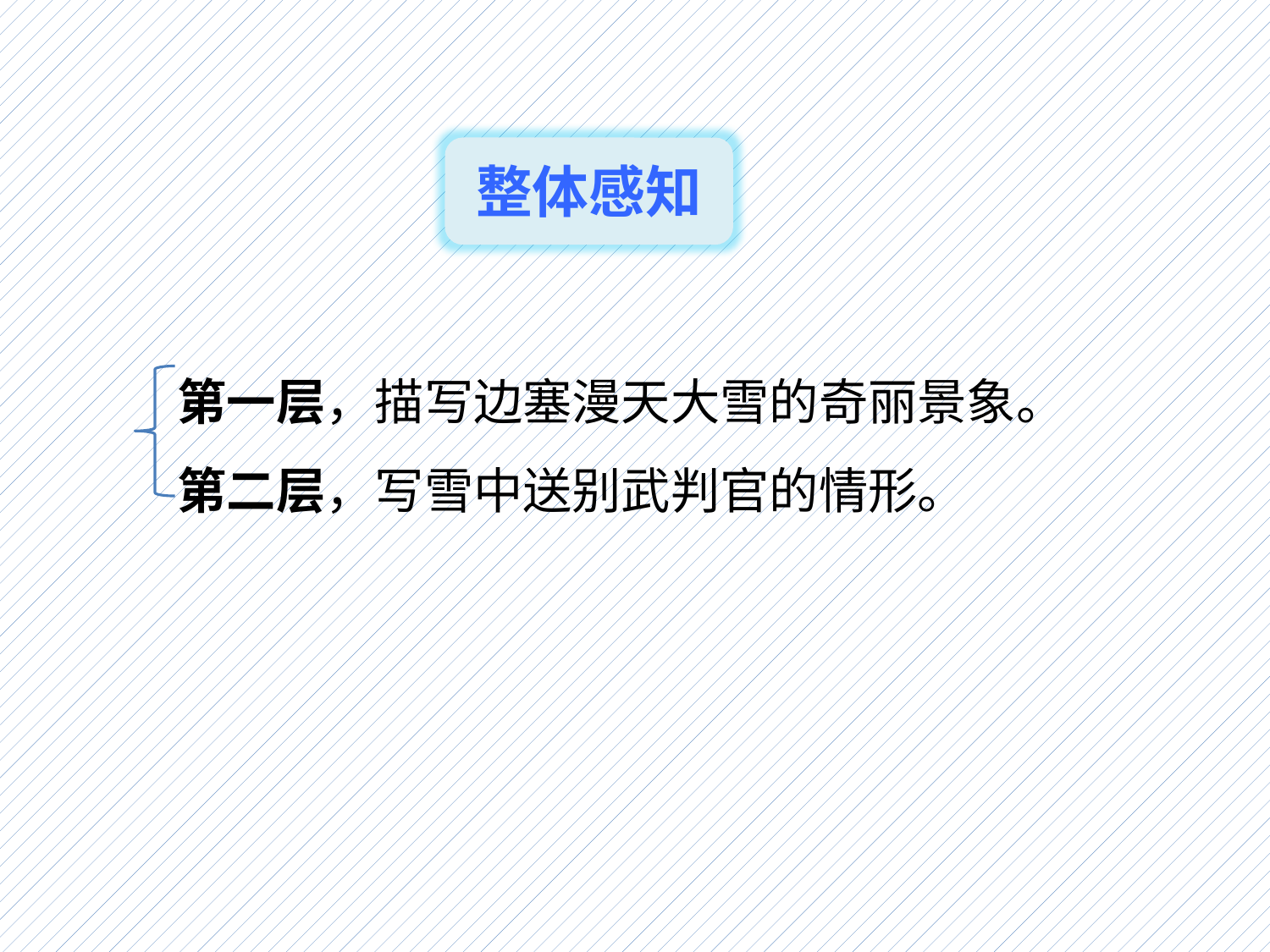

整体感知

第一层，描写边塞漫天大雪的奇丽景象。
第二层，写雪中送别武判官的情形。